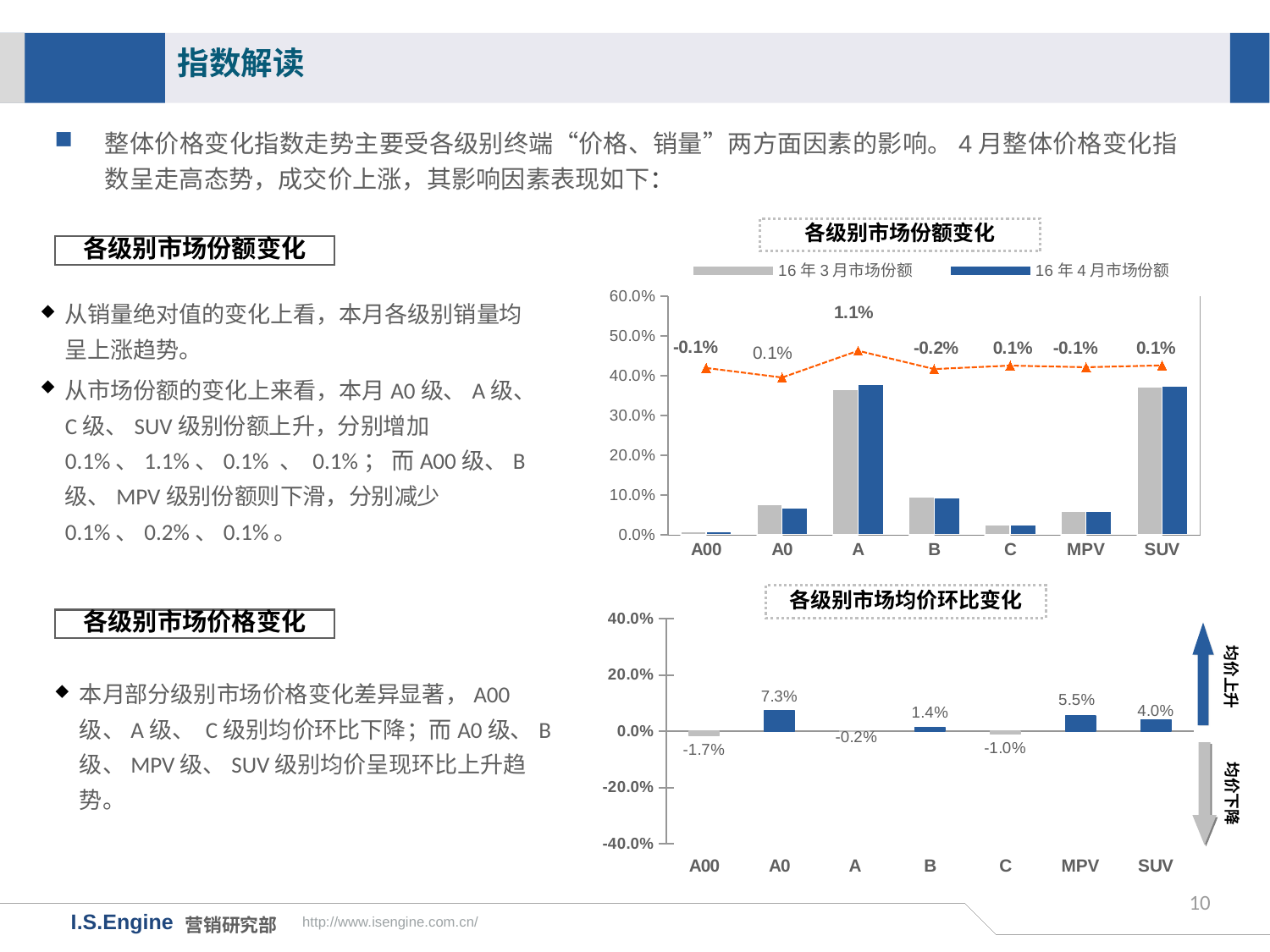

指数解读
整体价格变化指数走势主要受各级别终端“价格、销量”两方面因素的影响。4月整体价格变化指数呈走高态势，成交价上涨，其影响因素表现如下：
各级别市场份额变化
各级别市场份额变化

### Chart

| Category | 16年3月市场份额 | 16年4月市场份额 | 月度份额差值 |
|---|---|---|---|
| A00 | 0.0072614753355176725 | 0.006210033570845688 | -0.0010514417646719848 |
| A0 | 0.07577037062058102 | 0.06788325442423516 | -0.007887116196345856 |
| A | 0.36582048715619325 | 0.3770132004588143 | 0.01119271330262106 |
| B | 0.09481874312208773 | 0.09297291035171094 | -0.0018458327703767818 |
| C | 0.024430699978132905 | 0.023817222849562638 | 0.000596793028708833 |
| MPV | 0.0592927150575389 | 0.05874388767452193 | -0.0005488273830169671 |
| SUV | 0.3726055087299485 | 0.3733594906703093 | 0.0007539819403608039 |
从销量绝对值的变化上看，本月各级别销量均呈上涨趋势。
从市场份额的变化上来看，本月A0级、A级、C级、SUV级别份额上升，分别增加0.1%、1.1%、0.1% 、 0.1%； 而A00级、B级、MPV级别份额则下滑，分别减少0.1%、0.2%、0.1%。
各级别市场均价环比变化

### Chart

| Category |  |
|---|---|
| A00 | -0.016859795902090302 |
| A0 | 0.0731809159791934 |
| A | -0.0016841920273923394 |
| B | 0.0141608473510495 |
| C | -0.009548066015398371 |
| MPV | 0.05454199324208919 |
| SUV | 0.04048762133399242 |
各级别市场价格变化

均价上升
本月部分级别市场价格变化差异显著，A00级、A级、 C级别均价环比下降；而A0级、B级、MPV级、SUV级别均价呈现环比上升趋势。

均价下降
10